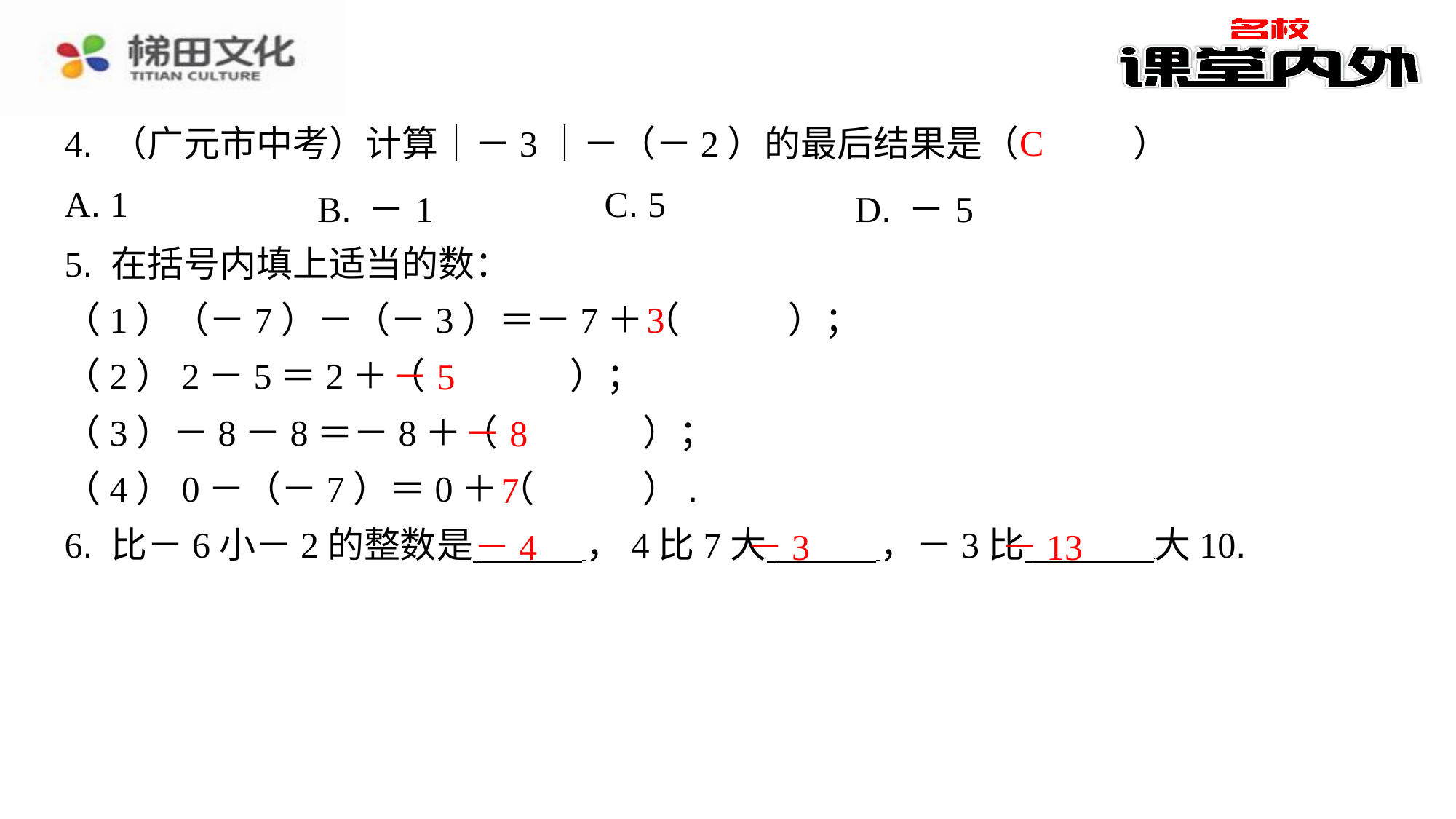

C
4. （广元市中考）计算｜－3｜－（－2）的最后结果是（　C　）
| A. 1 | B. －1 | C. 5 | D. －5 |
| --- | --- | --- | --- |
5. 在括号内填上适当的数：
（1）（－7）－（－3）＝－7＋（　3　）；
（2）2－5＝2＋（　－5　）；
（3）－8－8＝－8＋（　－8　）；
（4）0－（－7）＝0＋（　7　）.
6. 比－6小－2的整数是                 ，4比7大                 ，－3比                    大10.
3
－5
－8
7
－4
－3
－13